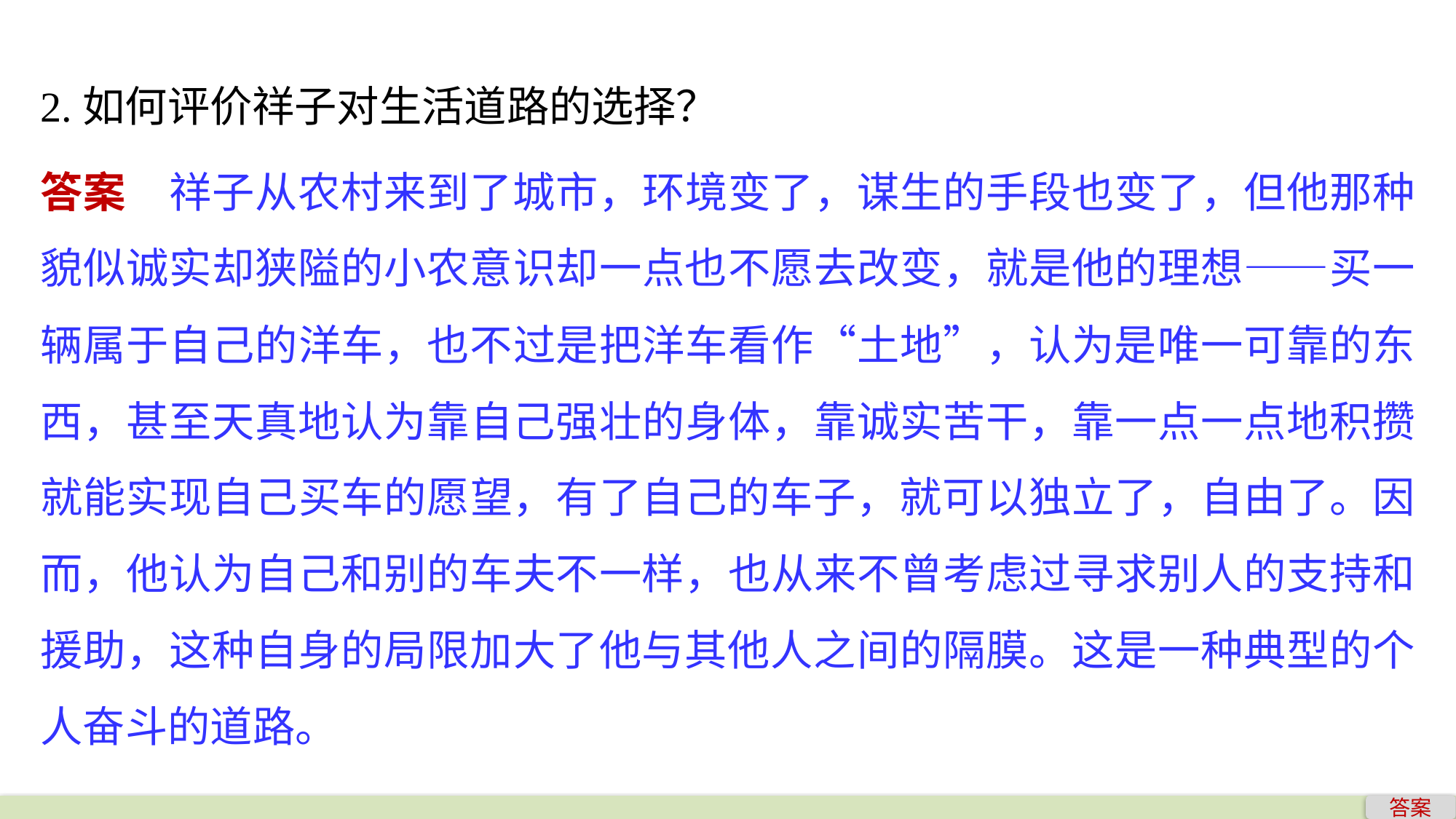

2.如何评价祥子对生活道路的选择？
答案　祥子从农村来到了城市，环境变了，谋生的手段也变了，但他那种貌似诚实却狭隘的小农意识却一点也不愿去改变，就是他的理想——买一辆属于自己的洋车，也不过是把洋车看作“土地”，认为是唯一可靠的东西，甚至天真地认为靠自己强壮的身体，靠诚实苦干，靠一点一点地积攒就能实现自己买车的愿望，有了自己的车子，就可以独立了，自由了。因而，他认为自己和别的车夫不一样，也从来不曾考虑过寻求别人的支持和援助，这种自身的局限加大了他与其他人之间的隔膜。这是一种典型的个人奋斗的道路。
答案